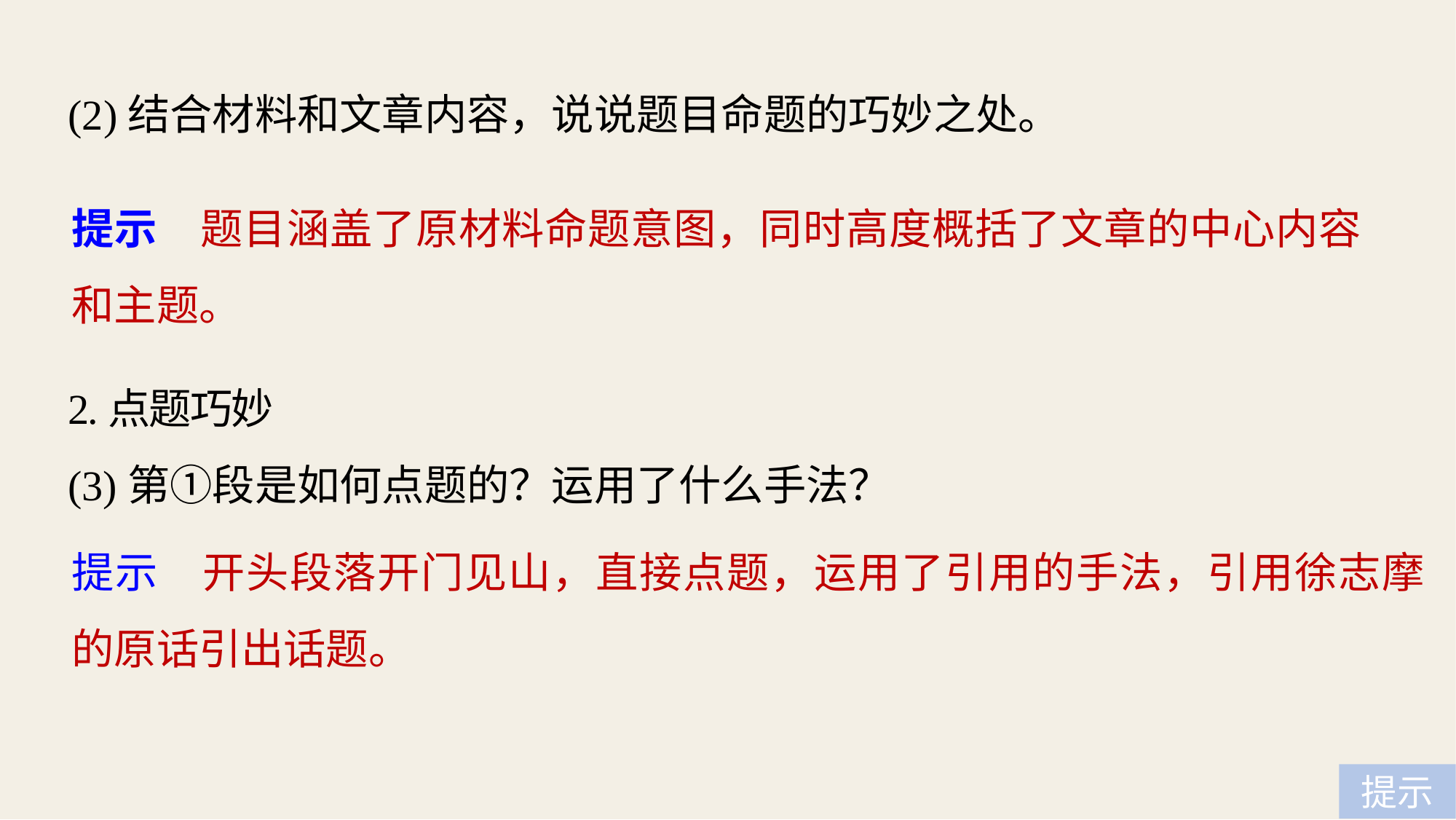

(2)结合材料和文章内容，说说题目命题的巧妙之处。
提示　题目涵盖了原材料命题意图，同时高度概括了文章的中心内容和主题。
2.点题巧妙
(3)第①段是如何点题的？运用了什么手法？
提示　开头段落开门见山，直接点题，运用了引用的手法，引用徐志摩的原话引出话题。
提示